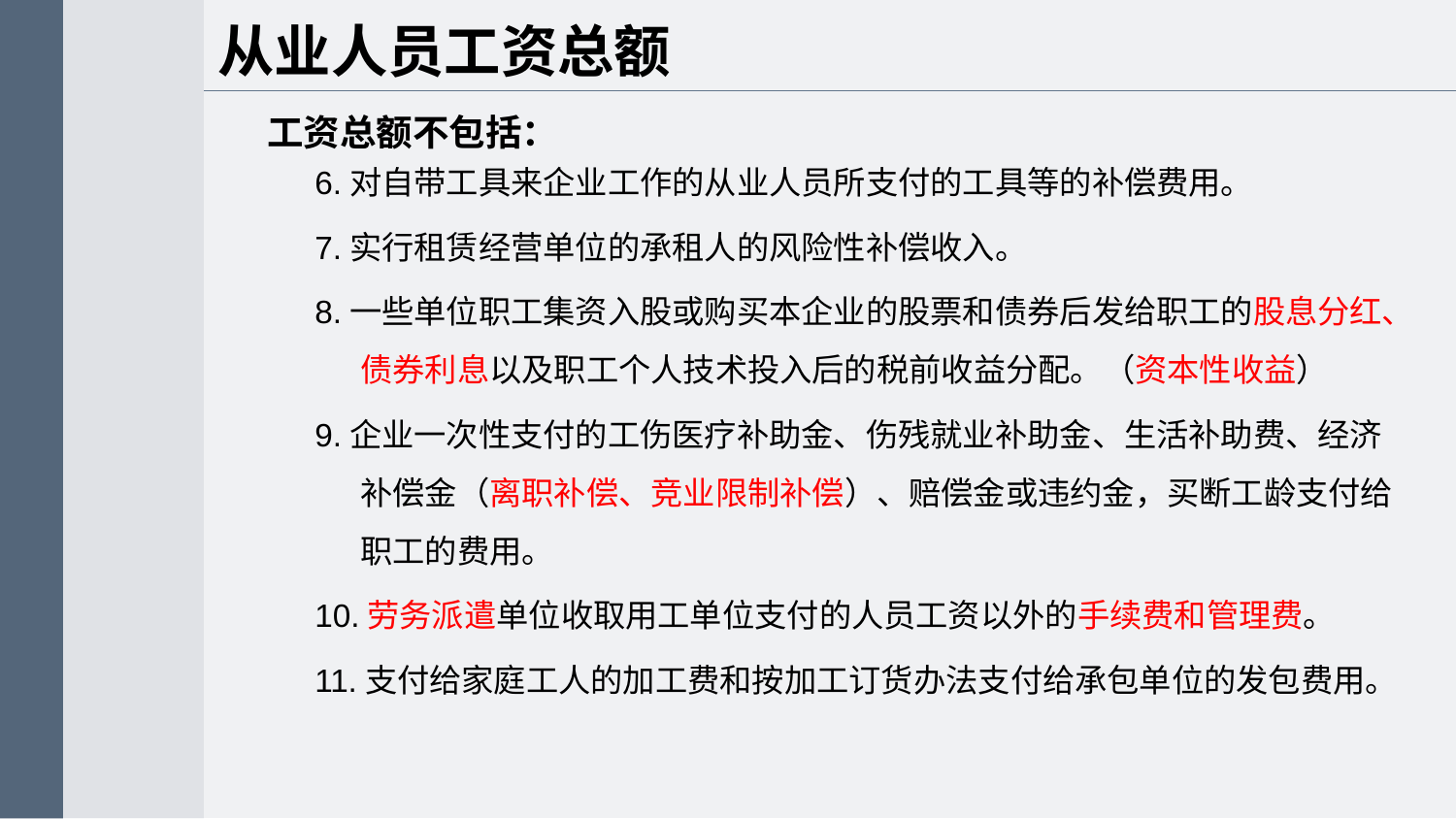

从业人员工资总额

6.对自带工具来企业工作的从业人员所支付的工具等的补偿费用。
7.实行租赁经营单位的承租人的风险性补偿收入。
8.一些单位职工集资入股或购买本企业的股票和债券后发给职工的股息分红、债券利息以及职工个人技术投入后的税前收益分配。（资本性收益）
9.企业一次性支付的工伤医疗补助金、伤残就业补助金、生活补助费、经济补偿金（离职补偿、竞业限制补偿）、赔偿金或违约金，买断工龄支付给职工的费用。
10.劳务派遣单位收取用工单位支付的人员工资以外的手续费和管理费。
11.支付给家庭工人的加工费和按加工订货办法支付给承包单位的发包费用。

工资总额不包括：